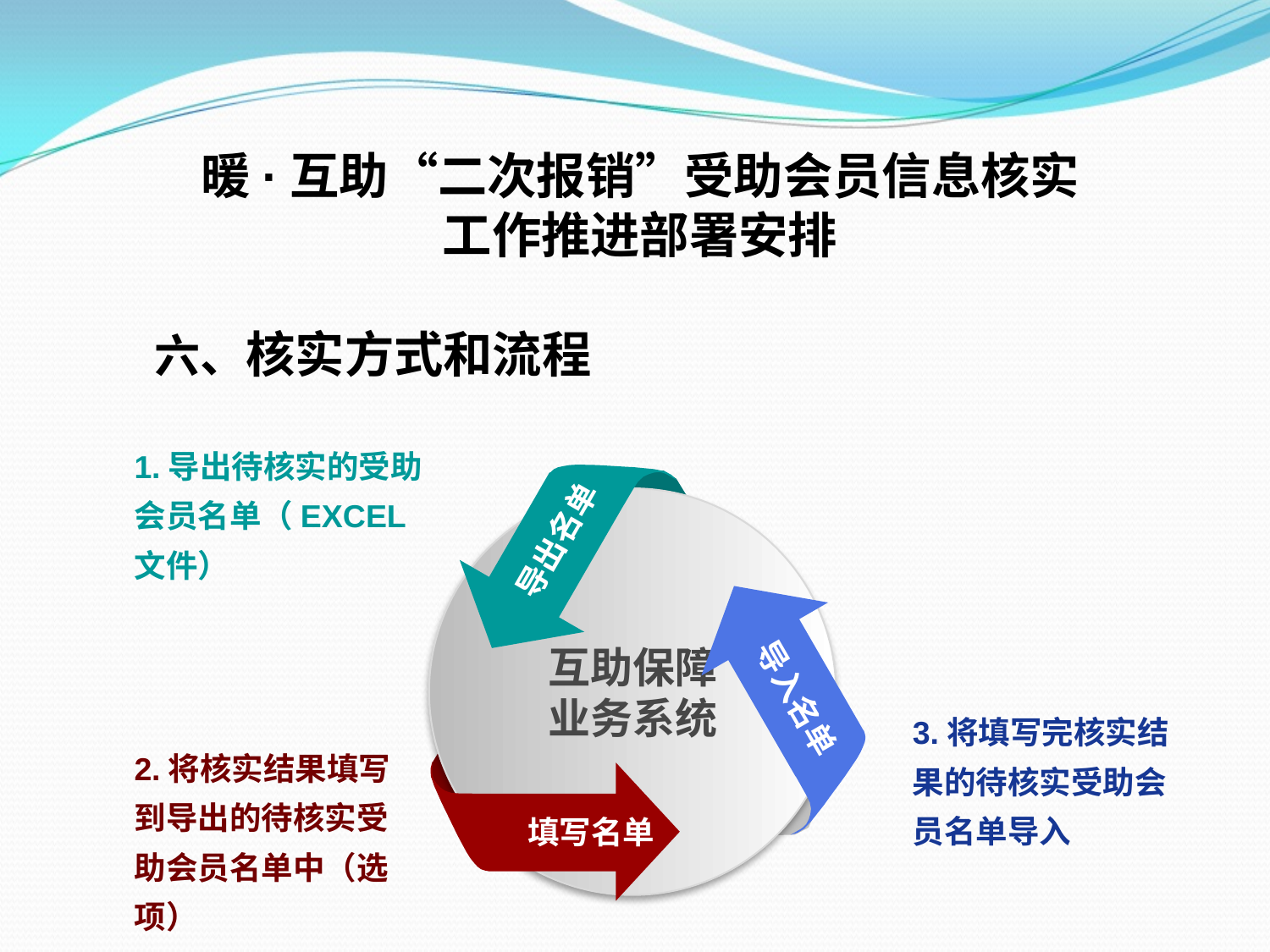

暖·互助“二次报销”受助会员信息核实
工作推进部署安排
    六、核实方式和流程
导出名单
1.导出待核实的受助会员名单（EXCEL文件）

互助保障
业务系统
导入名单
增值

3.将填写完核实结果的待核实受助会员名单导入

2.将核实结果填写到导出的待核实受助会员名单中（选项）
填写名单